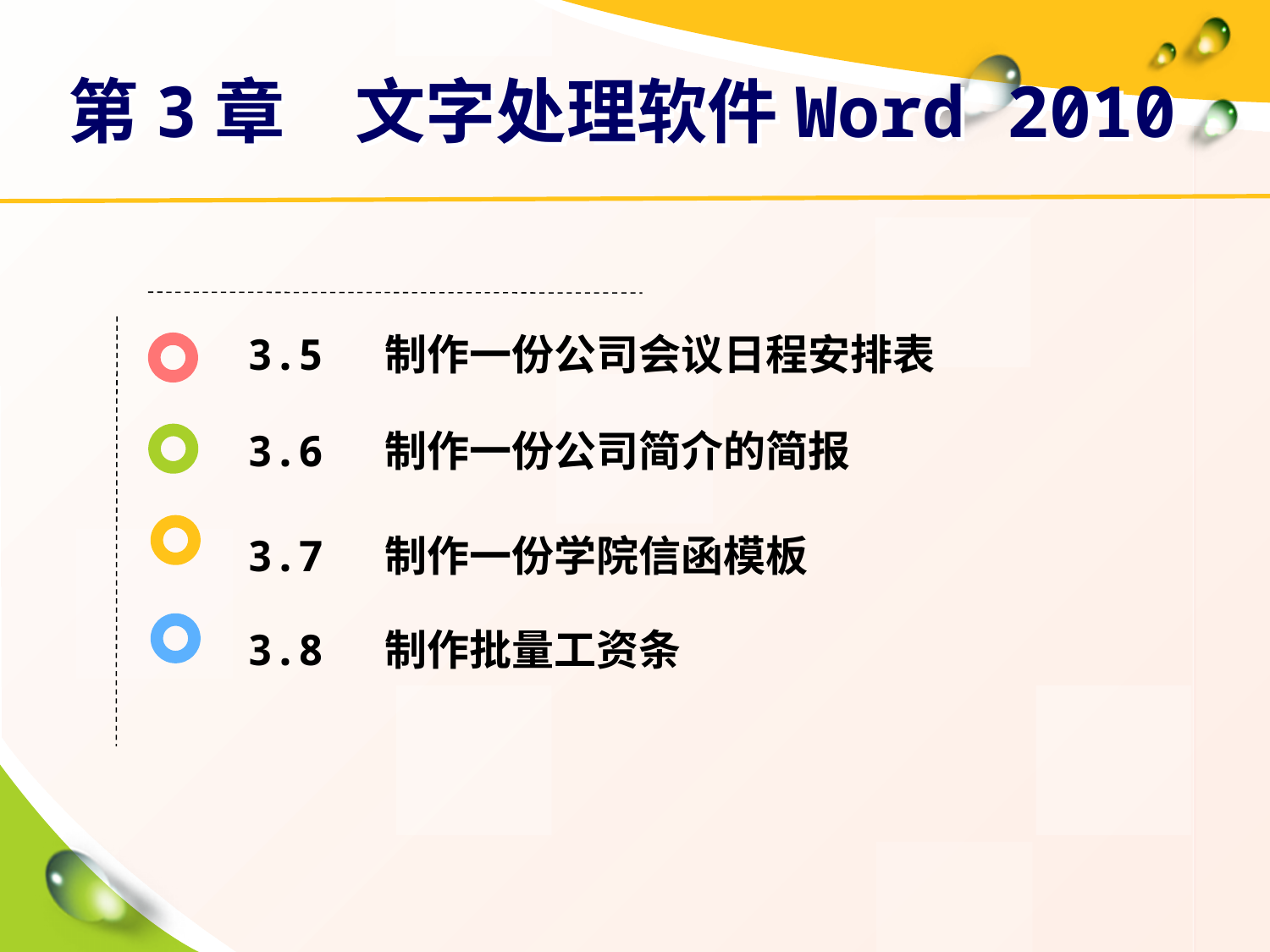

# 第3章　文字处理软件Word 2010

3.5  制作一份公司会议日程安排表

3.6  制作一份公司简介的简报

3.7  制作一份学院信函模板

3.8  制作批量工资条